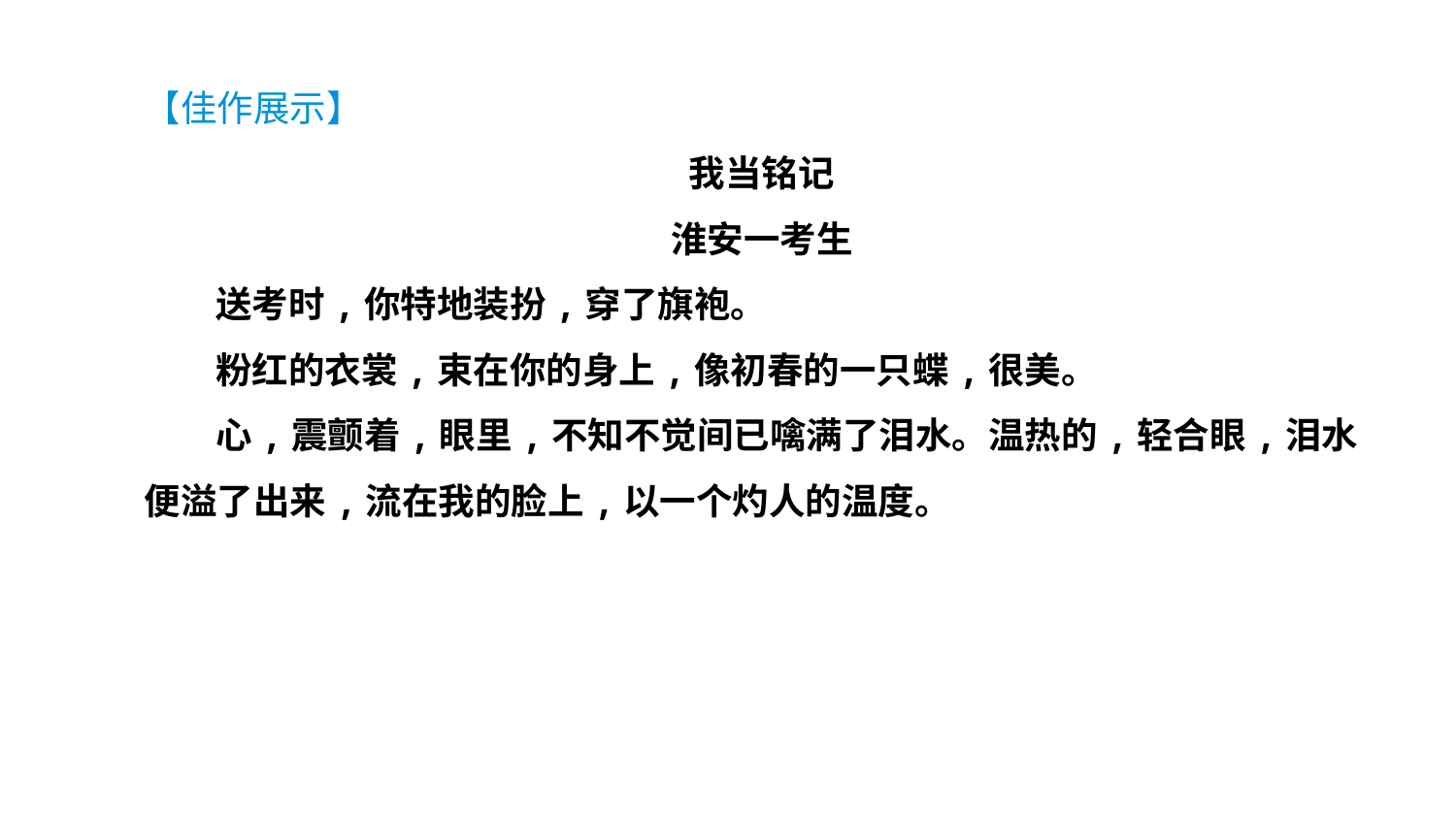

【佳作展示】
我当铭记
淮安一考生
送考时,你特地装扮,穿了旗袍。
粉红的衣裳,束在你的身上,像初春的一只蝶,很美。
心,震颤着,眼里,不知不觉间已噙满了泪水。温热的,轻合眼,泪水便溢了出来,流在我的脸上,以一个灼人的温度。